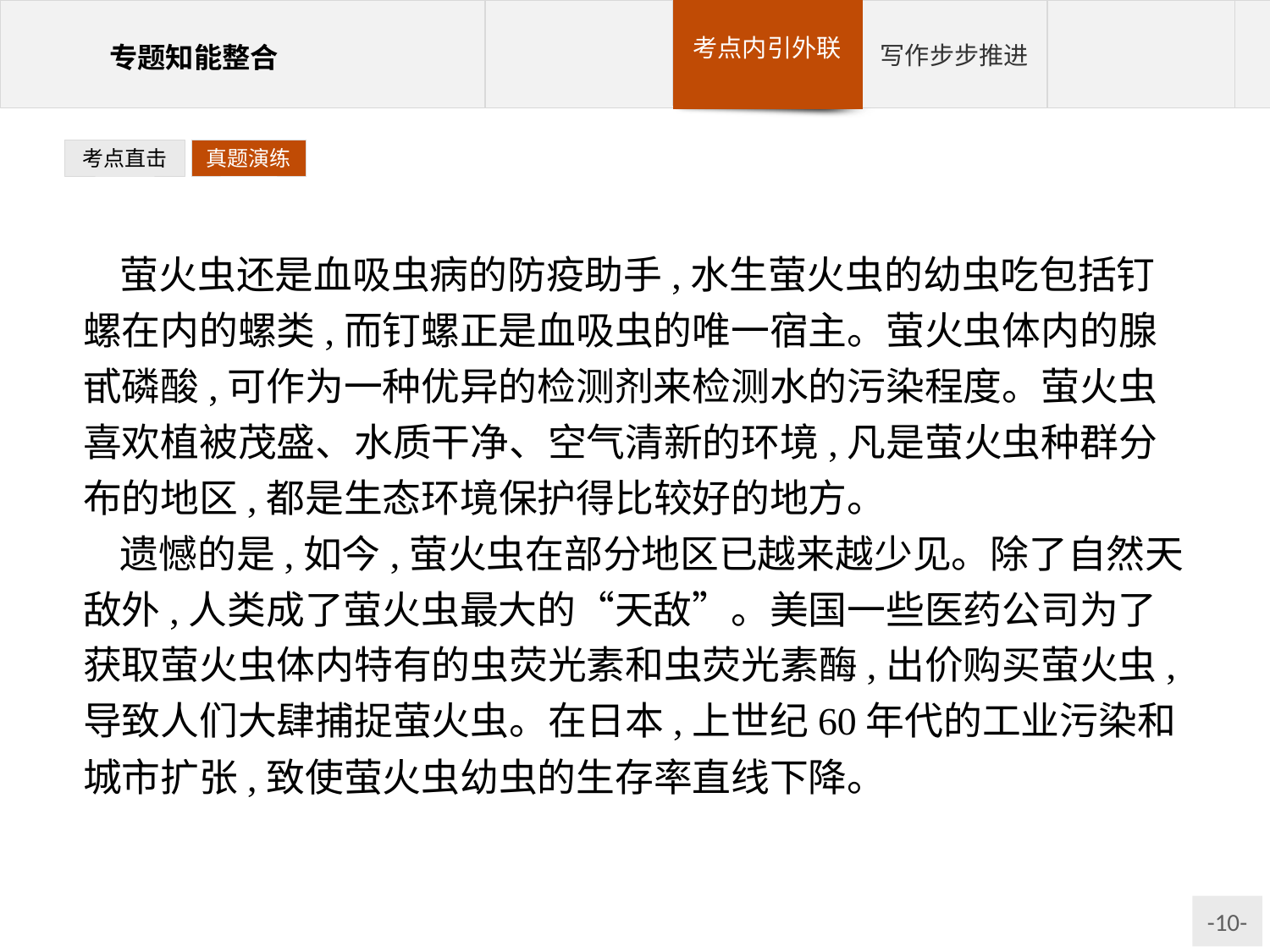

考点直击
真题演练
萤火虫还是血吸虫病的防疫助手,水生萤火虫的幼虫吃包括钉螺在内的螺类,而钉螺正是血吸虫的唯一宿主。萤火虫体内的腺甙磷酸,可作为一种优异的检测剂来检测水的污染程度。萤火虫喜欢植被茂盛、水质干净、空气清新的环境,凡是萤火虫种群分布的地区,都是生态环境保护得比较好的地方。
遗憾的是,如今,萤火虫在部分地区已越来越少见。除了自然天敌外,人类成了萤火虫最大的“天敌”。美国一些医药公司为了获取萤火虫体内特有的虫荧光素和虫荧光素酶,出价购买萤火虫,导致人们大肆捕捉萤火虫。在日本,上世纪60年代的工业污染和城市扩张,致使萤火虫幼虫的生存率直线下降。